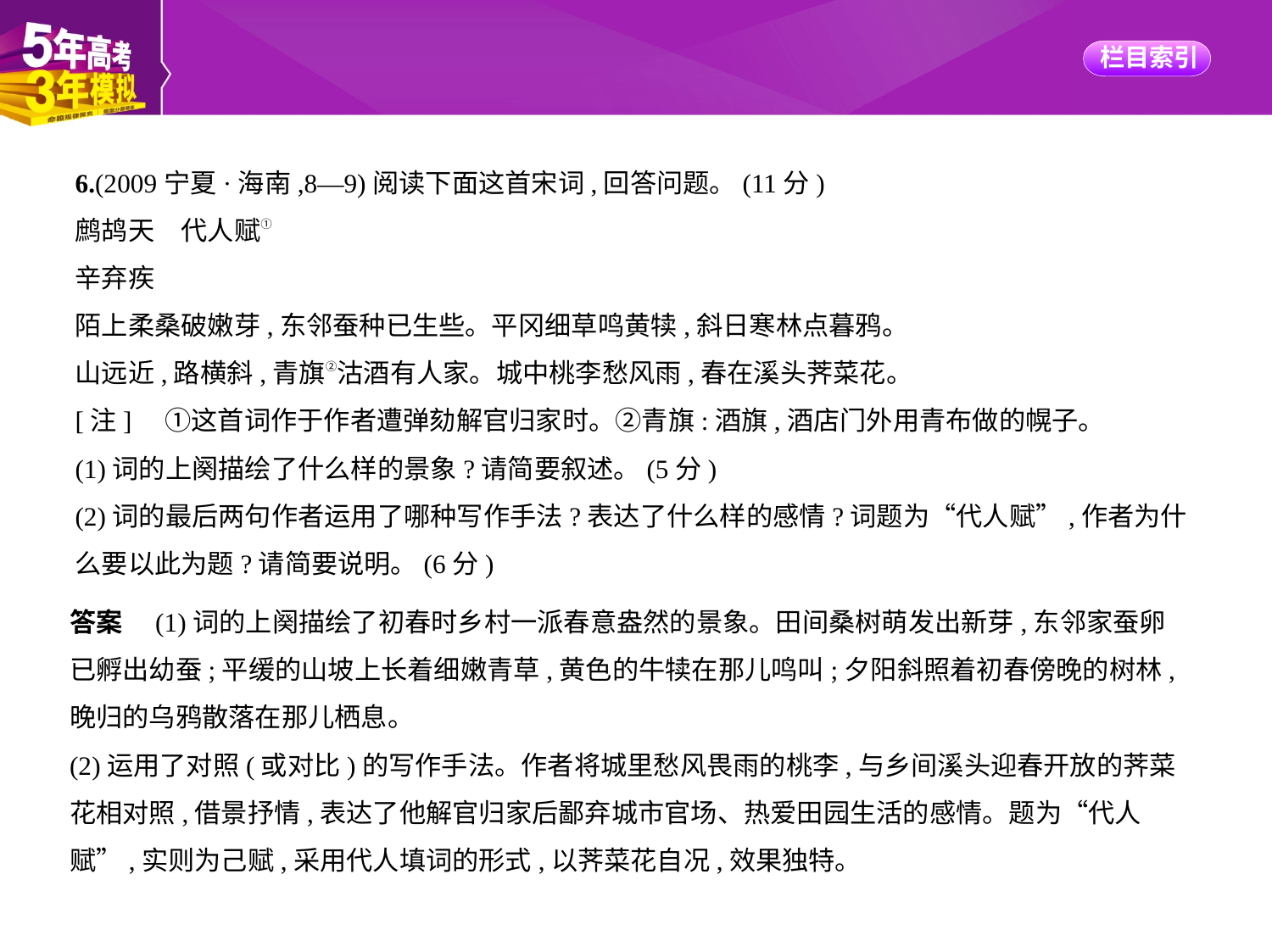

6.(2009宁夏·海南,8—9)阅读下面这首宋词,回答问题。(11分)
鹧鸪天　代人赋①
辛弃疾
陌上柔桑破嫩芽,东邻蚕种已生些。平冈细草鸣黄犊,斜日寒林点暮鸦。
山远近,路横斜,青旗②沽酒有人家。城中桃李愁风雨,春在溪头荠菜花。
[注]　①这首词作于作者遭弹劾解官归家时。②青旗:酒旗,酒店门外用青布做的幌子。
(1)词的上阕描绘了什么样的景象?请简要叙述。(5分)
(2)词的最后两句作者运用了哪种写作手法?表达了什么样的感情?词题为“代人赋”,作者为什
么要以此为题?请简要说明。(6分)
答案　(1)词的上阕描绘了初春时乡村一派春意盎然的景象。田间桑树萌发出新芽,东邻家蚕卵
已孵出幼蚕;平缓的山坡上长着细嫩青草,黄色的牛犊在那儿鸣叫;夕阳斜照着初春傍晚的树林,
晚归的乌鸦散落在那儿栖息。
(2)运用了对照(或对比)的写作手法。作者将城里愁风畏雨的桃李,与乡间溪头迎春开放的荠菜
花相对照,借景抒情,表达了他解官归家后鄙弃城市官场、热爱田园生活的感情。题为“代人
赋”,实则为己赋,采用代人填词的形式,以荠菜花自况,效果独特。